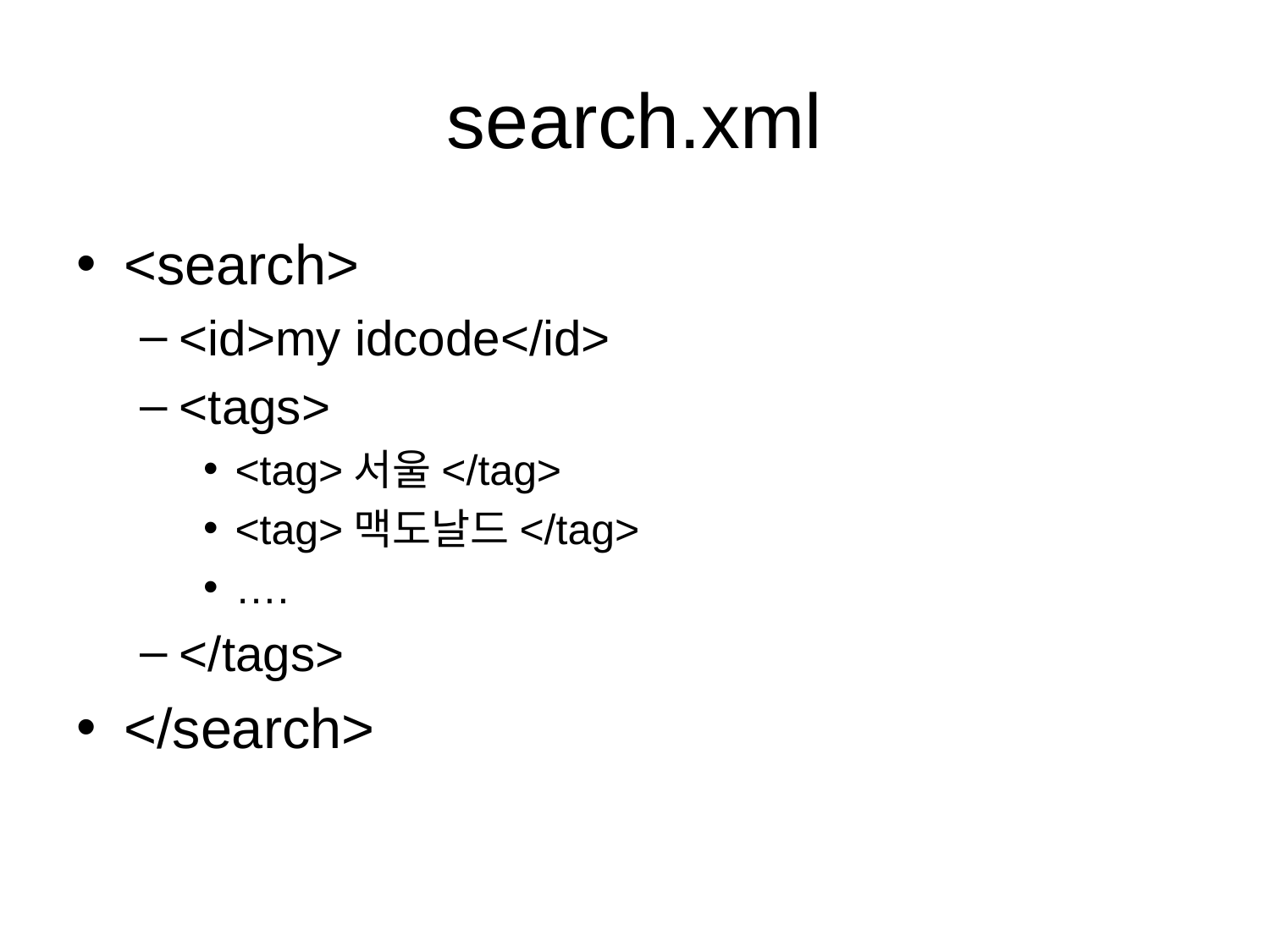

# search.xml
<search>
<id>my idcode</id>
<tags>
<tag>서울</tag>
<tag>맥도날드</tag>
….
</tags>
</search>